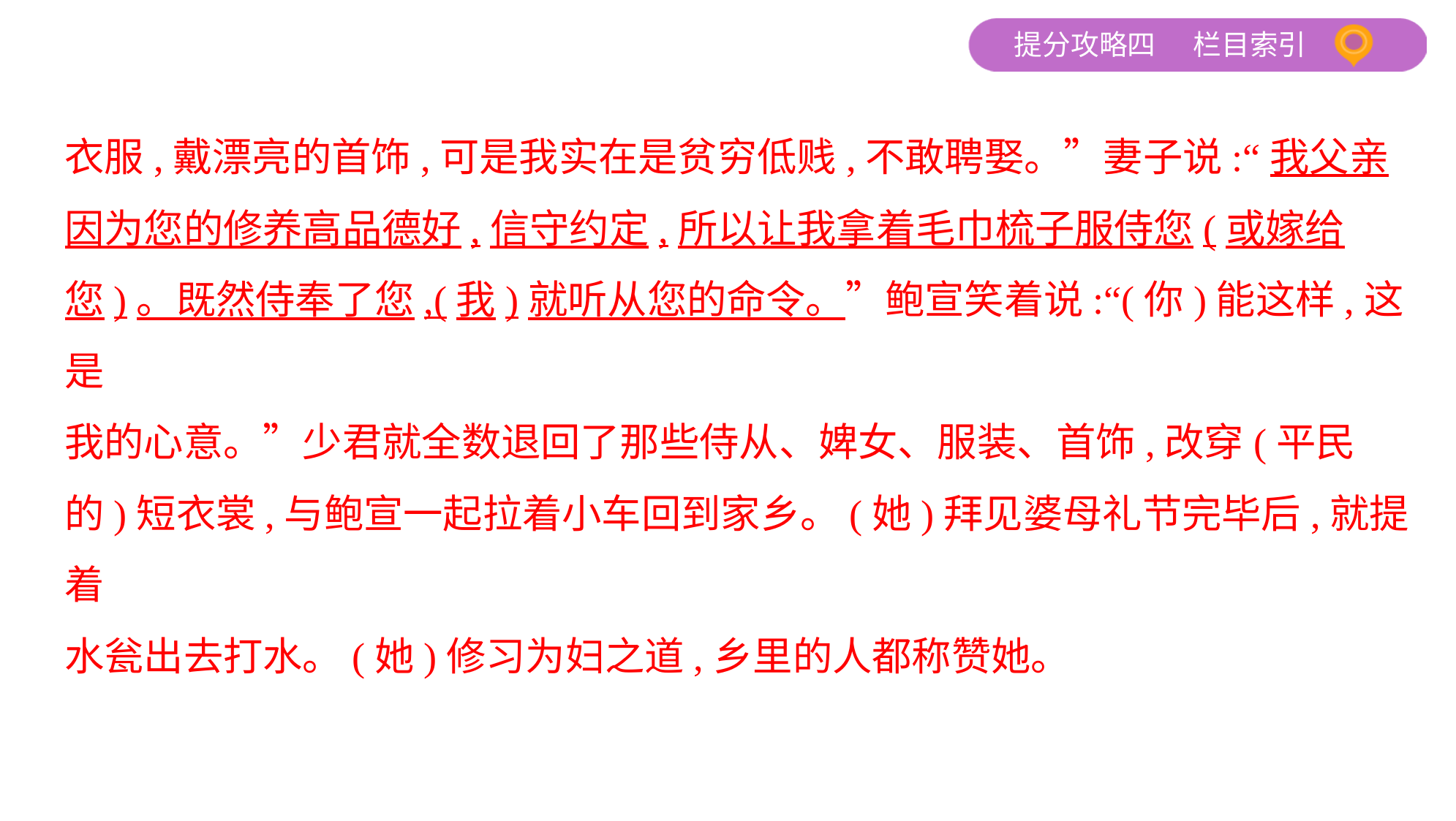

衣服,戴漂亮的首饰,可是我实在是贫穷低贱,不敢聘娶。”妻子说:“我父亲
因为您的修养高品德好,信守约定,所以让我拿着毛巾梳子服侍您(或嫁给
您)。既然侍奉了您,(我)就听从您的命令。”鲍宣笑着说:“(你)能这样,这是
我的心意。”少君就全数退回了那些侍从、婢女、服装、首饰,改穿(平民
的)短衣裳,与鲍宣一起拉着小车回到家乡。(她)拜见婆母礼节完毕后,就提着
水瓮出去打水。(她)修习为妇之道,乡里的人都称赞她。